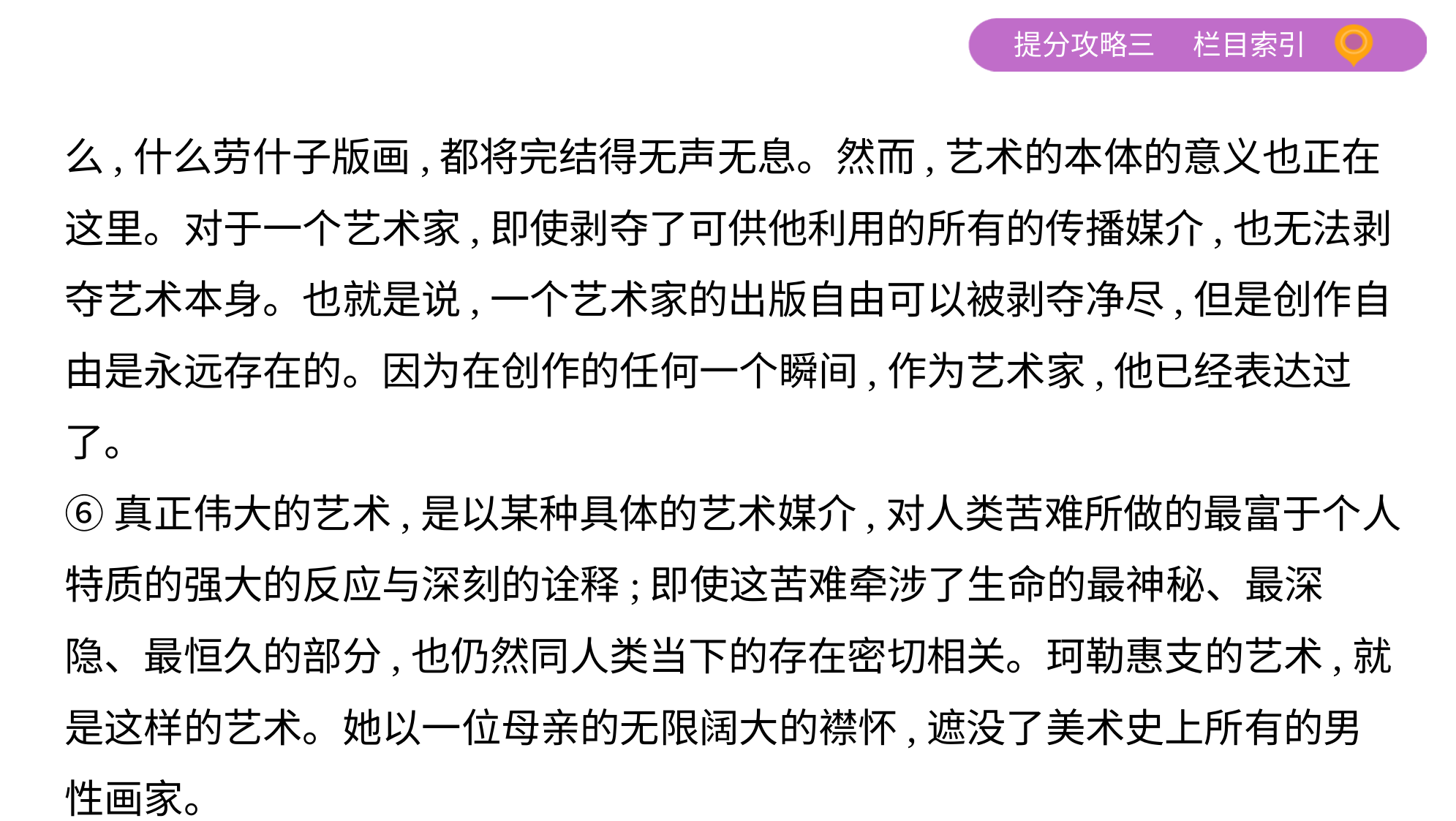

么,什么劳什子版画,都将完结得无声无息。然而,艺术的本体的意义也正在
这里。对于一个艺术家,即使剥夺了可供他利用的所有的传播媒介,也无法剥
夺艺术本身。也就是说,一个艺术家的出版自由可以被剥夺净尽,但是创作自
由是永远存在的。因为在创作的任何一个瞬间,作为艺术家,他已经表达过了。
⑥真正伟大的艺术,是以某种具体的艺术媒介,对人类苦难所做的最富于个人
特质的强大的反应与深刻的诠释;即使这苦难牵涉了生命的最神秘、最深
隐、最恒久的部分,也仍然同人类当下的存在密切相关。珂勒惠支的艺术,就
是这样的艺术。她以一位母亲的无限阔大的襟怀,遮没了美术史上所有的男
性画家。